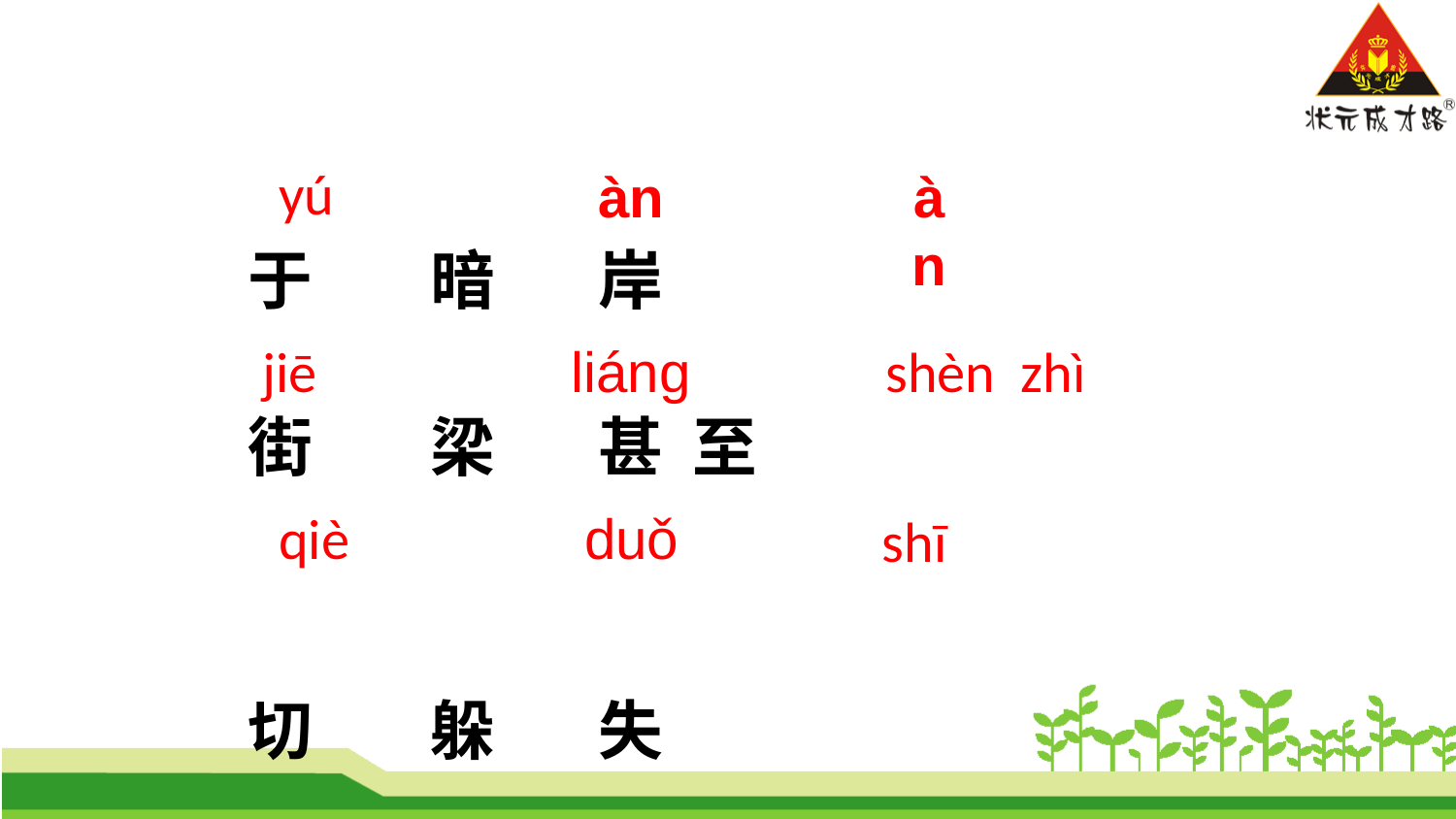

àn
yú
àn
  于        暗       岸

  街        梁       甚  至

  切        躲       失
jiē
liáng
shèn  zhì
    shī
qiè
duǒ